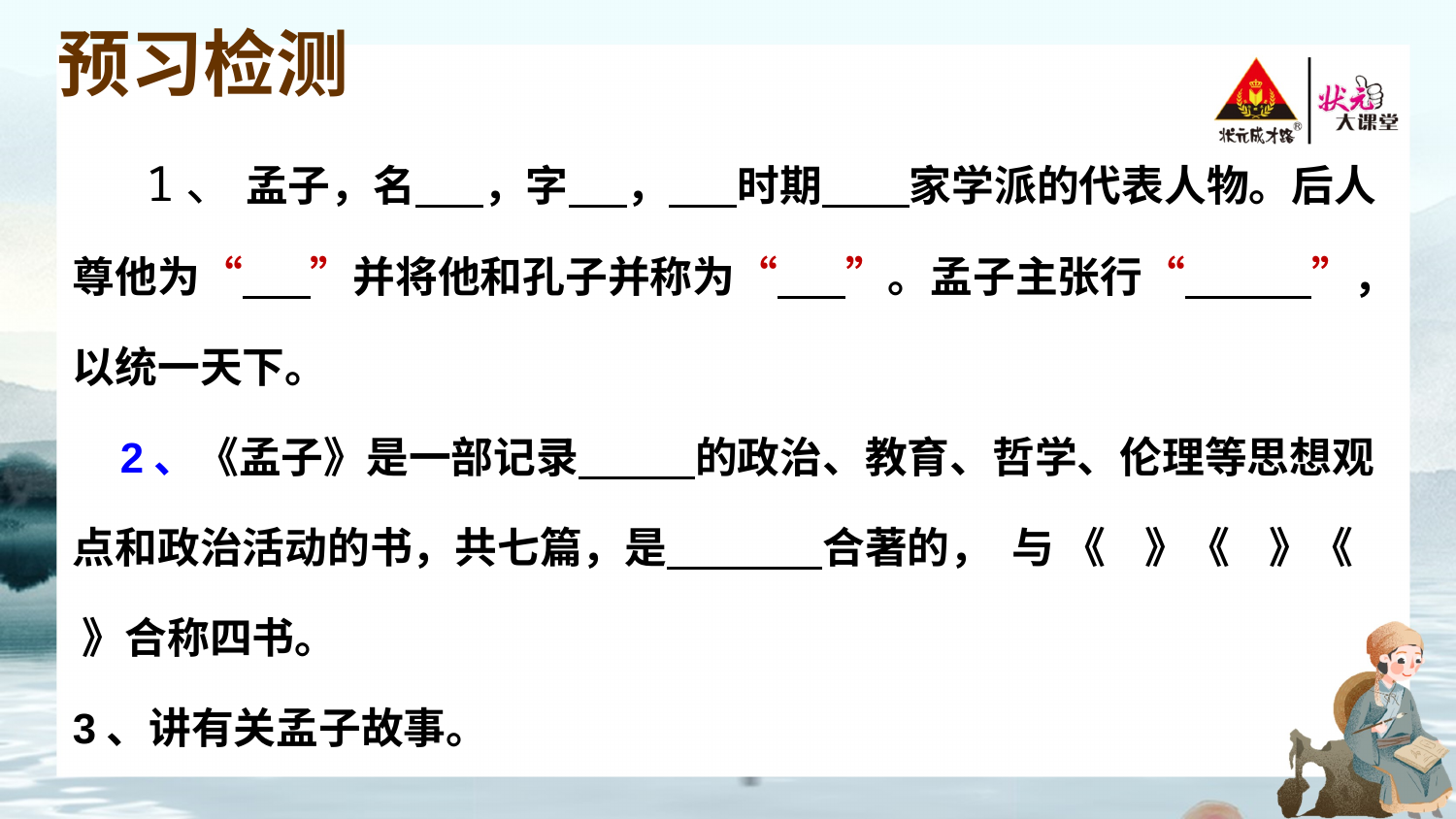

预习检测
   1、 孟子，名       ，字      ，       时期         家学派的代表人物。后人尊他为“       ”并将他和孔子并称为“       ”。孟子主张行“             ”，以统一天下。
    2、《孟子》是一部记录            的政治、教育、哲学、伦理等思想观点和政治活动的书，共七篇，是                合著的，  与 《    》《    》《   》合称四书。
3、讲有关孟子故事。